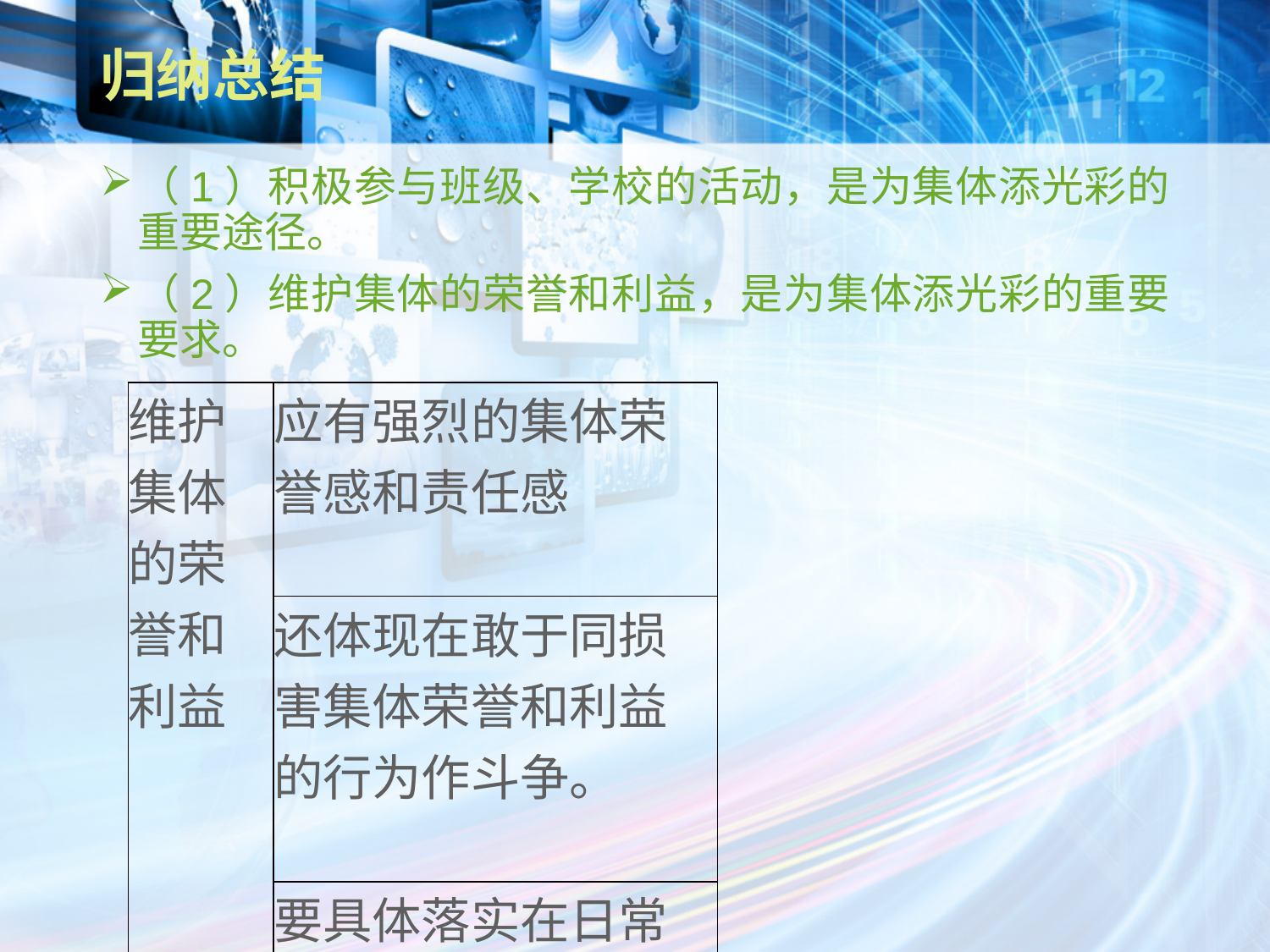

# 归纳总结
（1）积极参与班级、学校的活动，是为集体添光彩的重要途径。
（2）维护集体的荣誉和利益，是为集体添光彩的重要要求。

| 维护集体的荣誉和利益 | 应有强烈的集体荣誉感和责任感 |
| --- | --- |
|  | 还体现在敢于同损害集体荣誉和利益的行为作斗争。 |
|  | 要具体落实在日常生活的一言一行中。 |